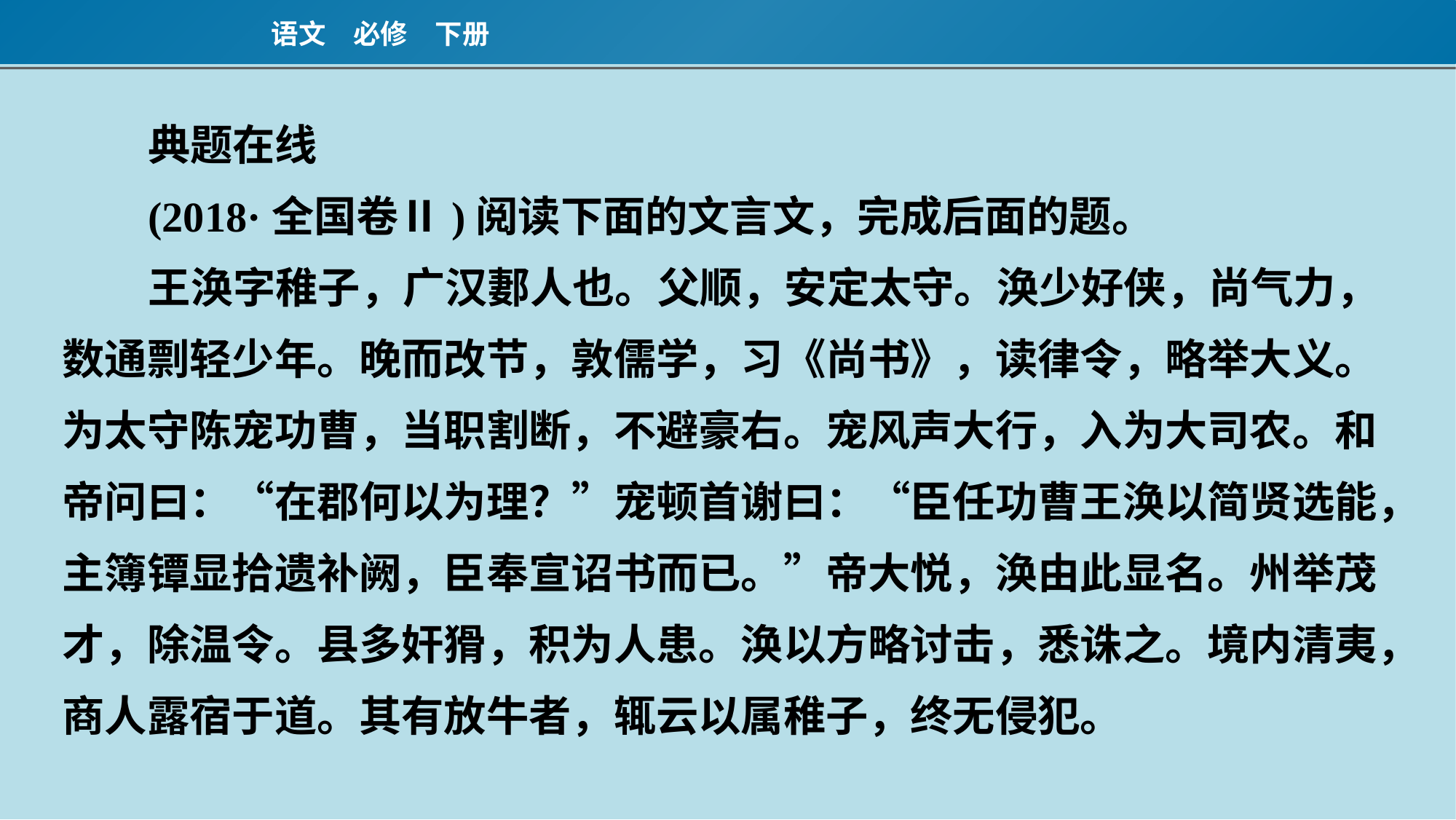

典题在线
(2018·全国卷Ⅱ)阅读下面的文言文，完成后面的题。
王涣字稚子，广汉郪人也。父顺，安定太守。涣少好侠，尚气力，数通剽轻少年。晚而改节，敦儒学，习《尚书》，读律令，略举大义。为太守陈宠功曹，当职割断，不避豪右。宠风声大行，入为大司农。和帝问曰：“在郡何以为理？”宠顿首谢曰：“臣任功曹王涣以简贤选能，主簿镡显拾遗补阙，臣奉宣诏书而已。”帝大悦，涣由此显名。州举茂才，除温令。县多奸猾，积为人患。涣以方略讨击，悉诛之。境内清夷，商人露宿于道。其有放牛者，辄云以属稚子，终无侵犯。